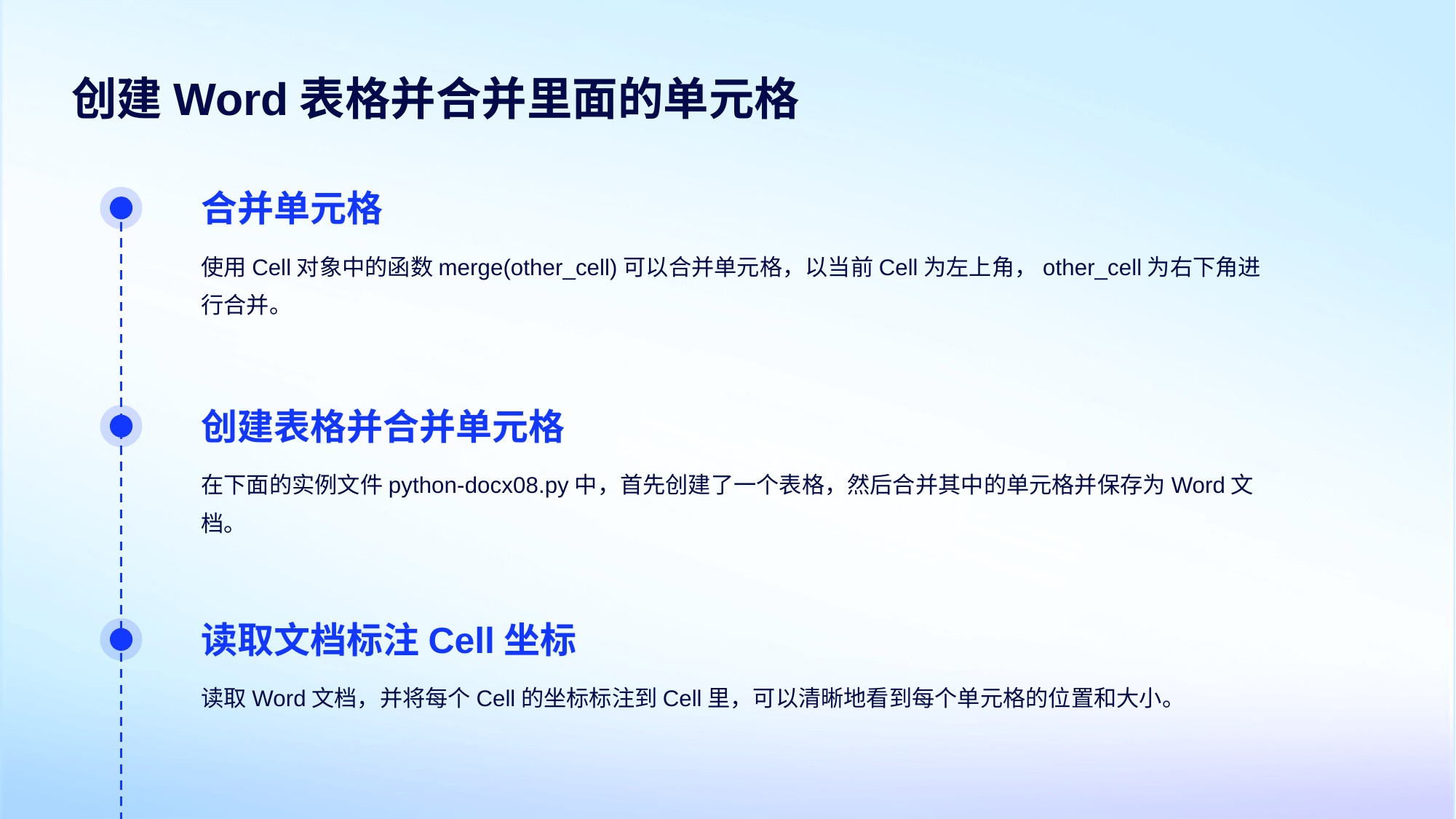

创建Word表格并合并里面的单元格
合并单元格

使用Cell对象中的函数merge(other_cell)可以合并单元格，以当前Cell为左上角，other_cell为右下角进行合并。
创建表格并合并单元格

在下面的实例文件python-docx08.py中，首先创建了一个表格，然后合并其中的单元格并保存为Word文档。
读取文档标注Cell坐标

读取Word文档，并将每个Cell的坐标标注到Cell里，可以清晰地看到每个单元格的位置和大小。